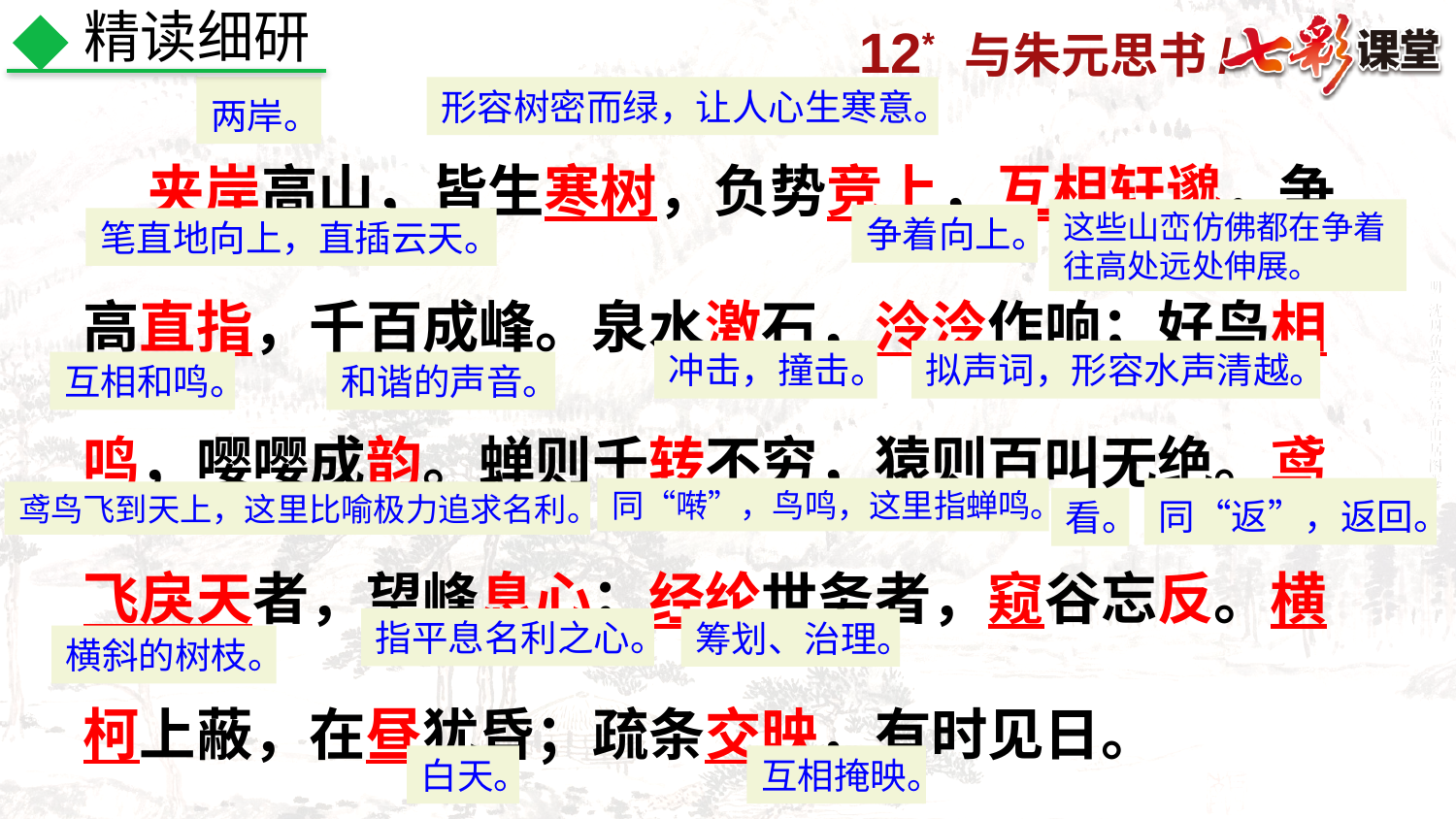

精读细研

两岸。
形容树密而绿，让人心生寒意。
    夹岸高山，皆生寒树，负势竞上，互相轩邈，争高直指，千百成峰。泉水激石，泠泠作响；好鸟相鸣，嘤嘤成韵。蝉则千转不穷，猿则百叫无绝。鸢飞戾天者，望峰息心；经纶世务者，窥谷忘反。横柯上蔽，在昼犹昏；疏条交映，有时见日。
这些山峦仿佛都在争着往高处远处伸展。
争着向上。
笔直地向上，直插云天。
冲击，撞击。
拟声词，形容水声清越。
互相和鸣。
和谐的声音。
同“啭”，鸟鸣，这里指蝉鸣。
同“返”，返回。
鸢鸟飞到天上，这里比喻极力追求名利。
看。
指平息名利之心。
筹划、治理。
横斜的树枝。
白天。
互相掩映。